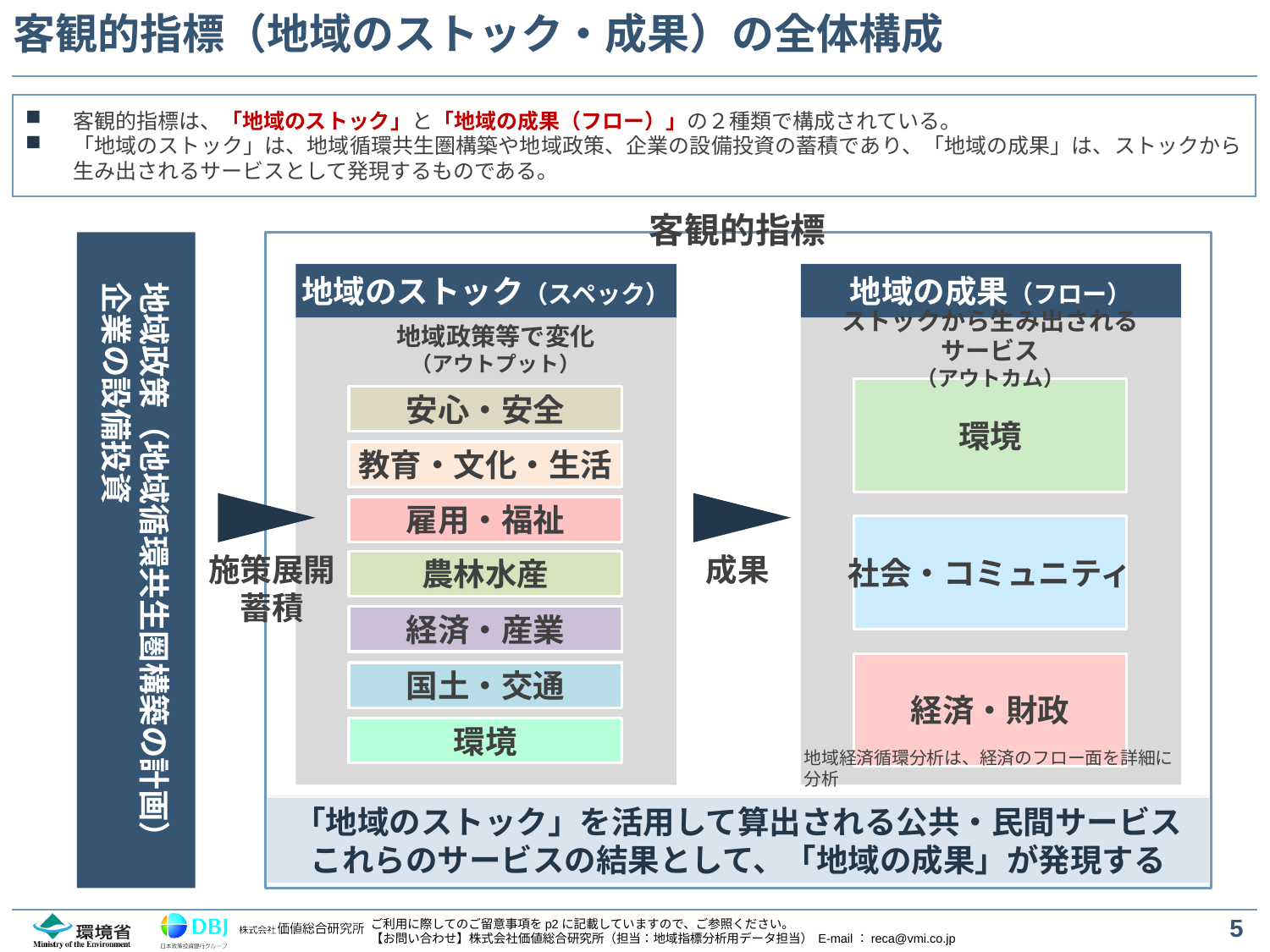

# 客観的指標（地域のストック・成果）の全体構成
客観的指標は、「地域のストック」と「地域の成果（フロー）」の２種類で構成されている。
「地域のストック」は、地域循環共生圏構築や地域政策、企業の設備投資の蓄積であり、「地域の成果」は、ストックから生み出されるサービスとして発現するものである。
客観的指標
地域政策（地域循環共生圏構築の計画）
企業の設備投資

地域のストック（スペック）
地域の成果（フロー）

地域政策等で変化
（アウトプット）
ストックから生み出されるサービス
（アウトカム）
環境
社会・コミュニティ
経済・財政
安心・安全
教育・文化・生活

雇用・福祉
成果
施策展開
蓄積
農林水産
経済・産業
国土・交通
環境
地域経済循環分析は、経済のフロー面を詳細に分析
「地域のストック」を活用して算出される公共・民間サービス
これらのサービスの結果として、「地域の成果」が発現する
5